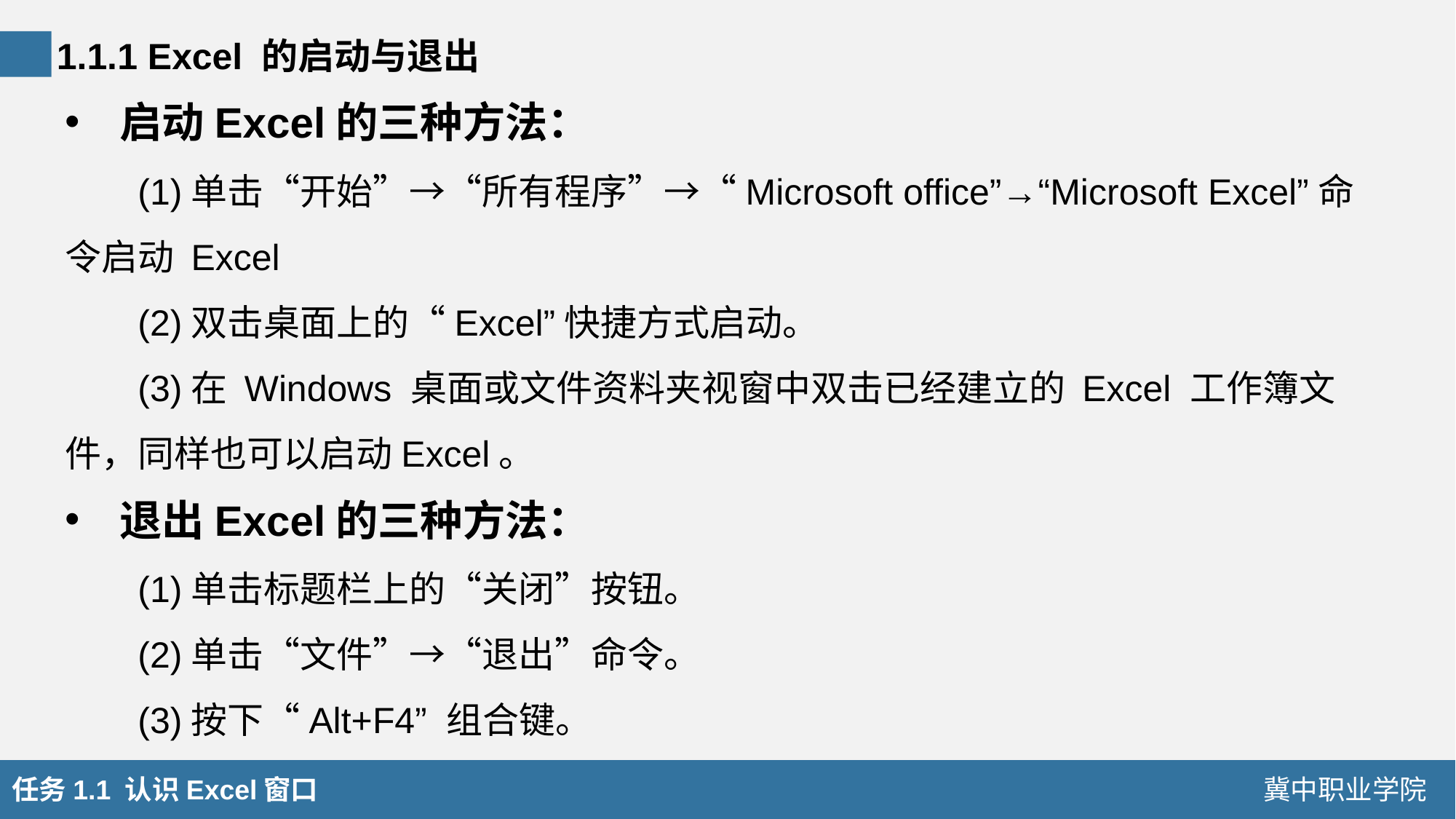

1.1.1 Excel 的启动与退出
启动Excel的三种方法：
(1)单击“开始”→“所有程序”→“Microsoft office”→“Microsoft Excel”命令启动 Excel
(2)双击桌面上的“Excel”快捷方式启动。
(3)在 Windows 桌面或文件资料夹视窗中双击已经建立的 Excel 工作簿文件，同样也可以启动Excel。
退出Excel的三种方法：
(1)单击标题栏上的“关闭”按钮。
(2)单击“文件”→“退出”命令。
(3)按下“Alt+F4” 组合键。

任务1.1 认识Excel窗口
冀中职业学院